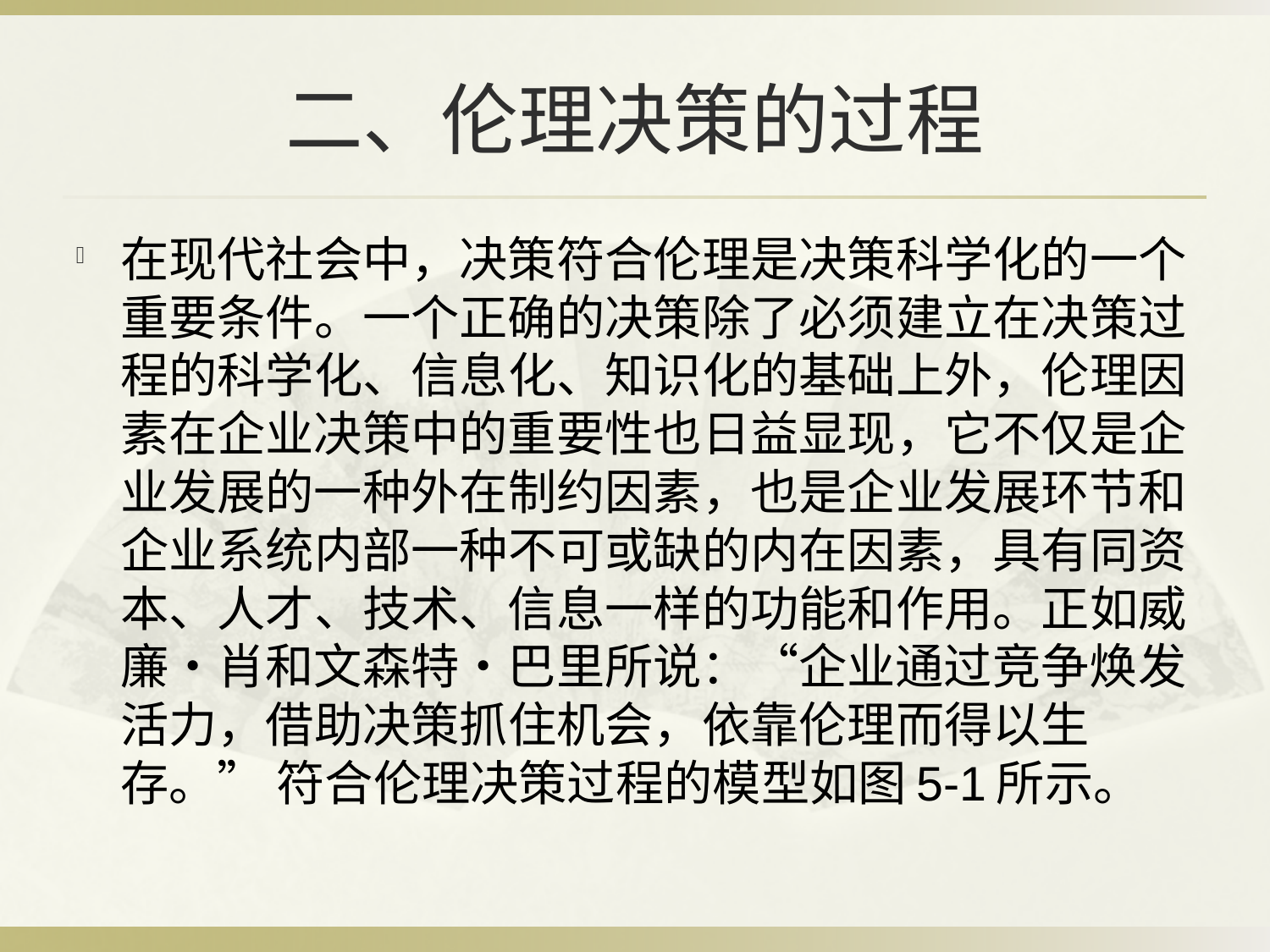

# 二、伦理决策的过程
在现代社会中，决策符合伦理是决策科学化的一个重要条件。一个正确的决策除了必须建立在决策过程的科学化、信息化、知识化的基础上外，伦理因素在企业决策中的重要性也日益显现，它不仅是企业发展的一种外在制约因素，也是企业发展环节和企业系统内部一种不可或缺的内在因素，具有同资本、人才、技术、信息一样的功能和作用。正如威廉•肖和文森特•巴里所说：“企业通过竞争焕发活力，借助决策抓住机会，依靠伦理而得以生存。” 符合伦理决策过程的模型如图5-1所示。